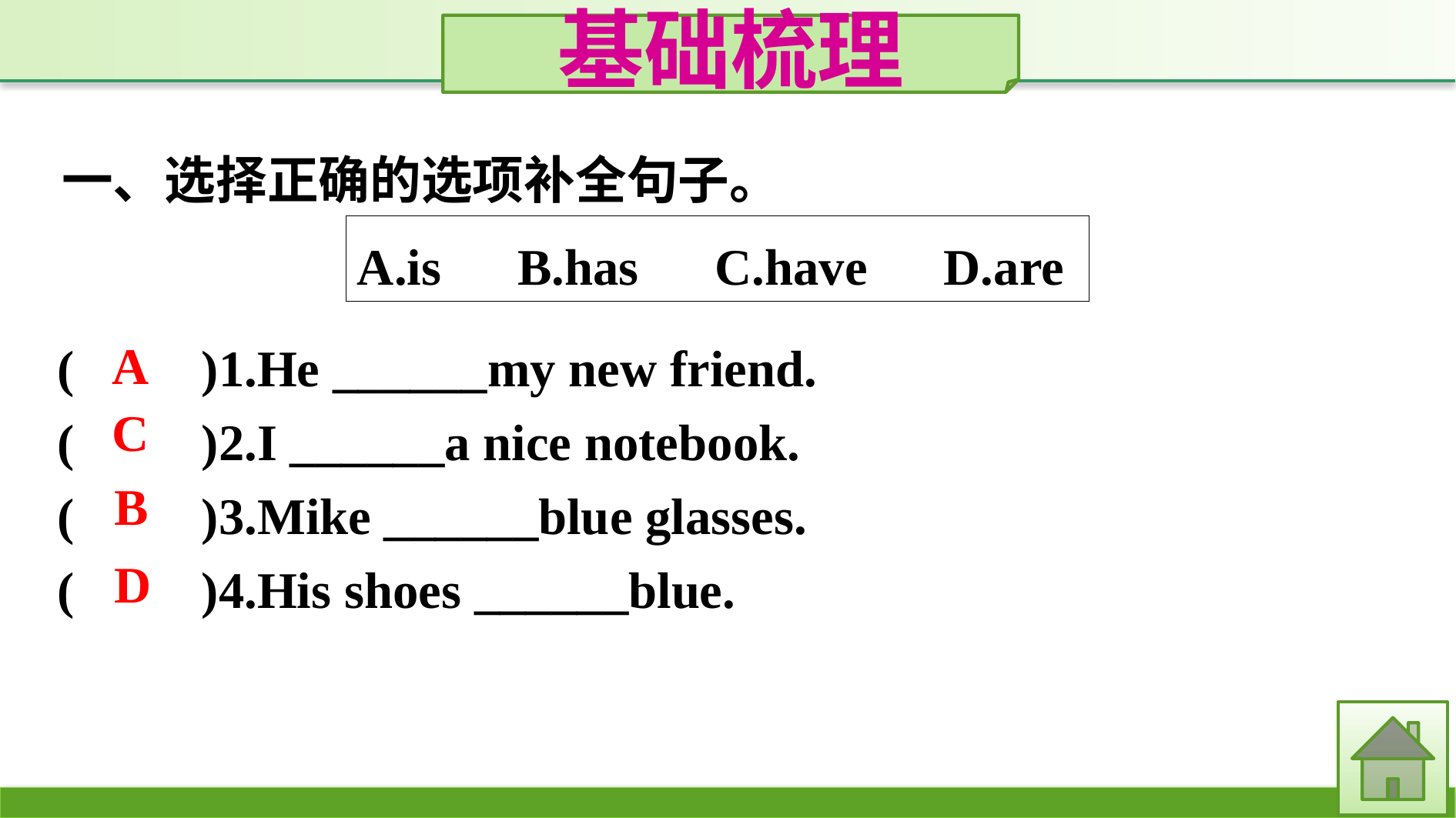

基础梳理
一、选择正确的选项补全句子。
A.is　B.has　C.have　D.are
(　　)1.He ______my new friend.
(　　)2.I ______a nice notebook.
(　　)3.Mike ______blue glasses.
(　　)4.His shoes ______blue.
A
C
B
D